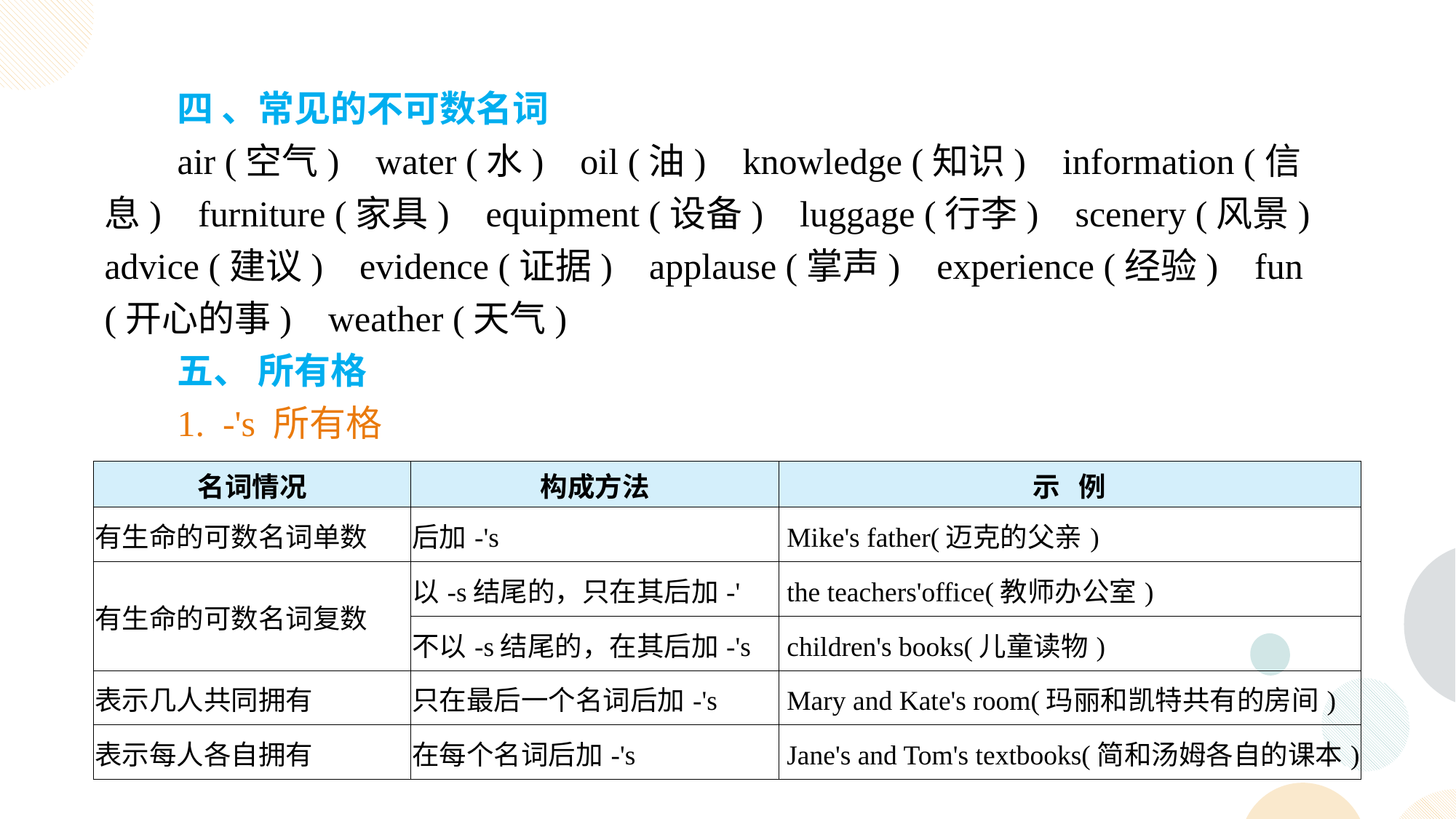

四 、常见的不可数名词
air (空气)    water (水)    oil (油)    knowledge (知识)    information (信息)    furniture (家具)    equipment (设备)    luggage (行李)    scenery (风景)    advice (建议)    evidence (证据)    applause (掌声)    experience (经验)    fun (开心的事)    weather (天气)
五、 所有格
1.  -'s 所有格
| 名词情况 | 构成方法 | 示 例 |
| --- | --- | --- |
| 有生命的可数名词单数 | 后加-'s | Mike's father(迈克的父亲) |
| 有生命的可数名词复数 | 以-s结尾的，只在其后加-' | the teachers'office(教师办公室) |
|  | 不以-s结尾的，在其后加-'s | children's books(儿童读物) |
| 表示几人共同拥有 | 只在最后一个名词后加-'s | Mary and Kate's room(玛丽和凯特共有的房间) |
| 表示每人各自拥有 | 在每个名词后加-'s | Jane's and Tom's textbooks(简和汤姆各自的课本) |